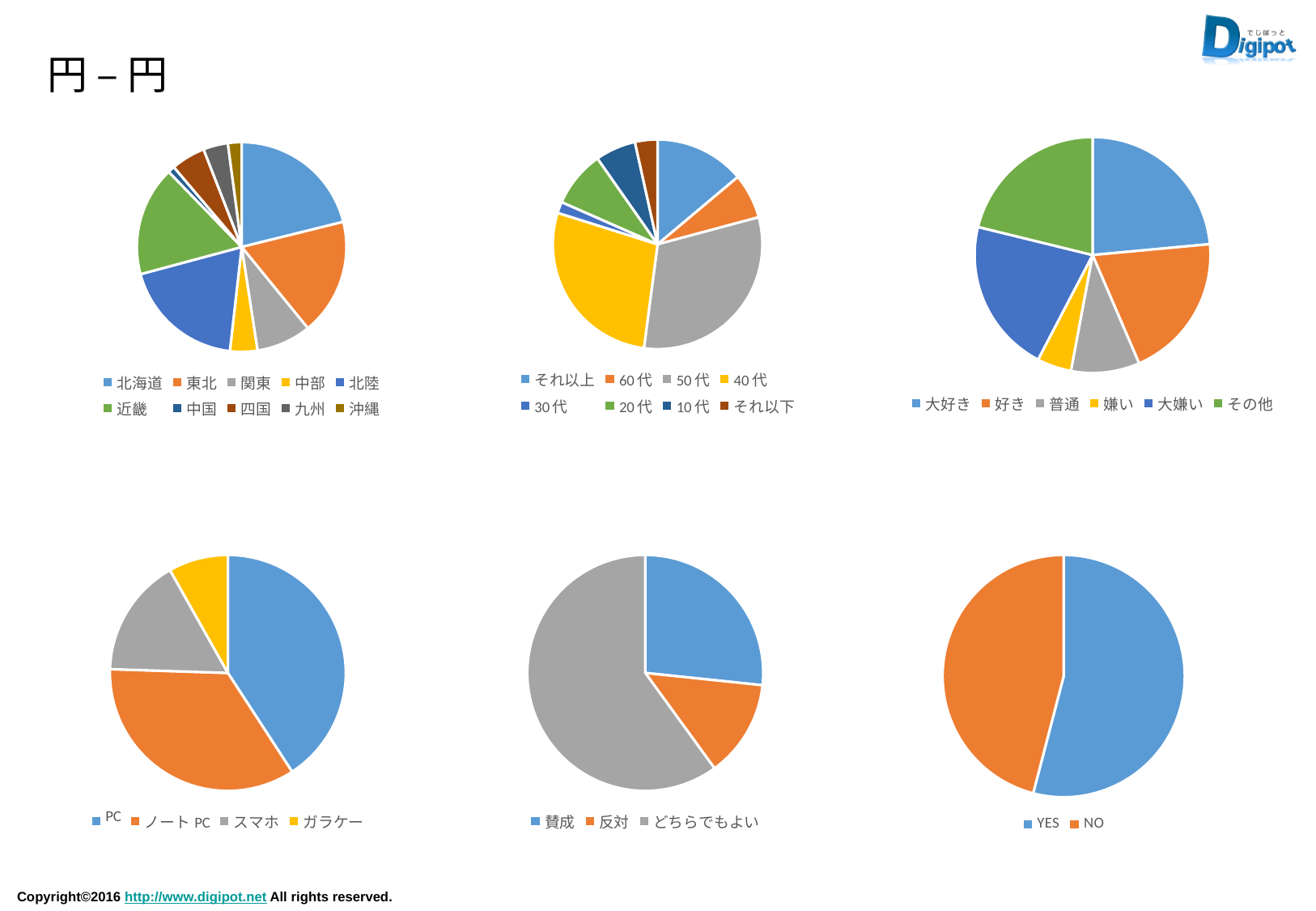

円 – 円

### Chart

| Category |  |
|---|---|
| 大好き | 1000.0 |
| 好き | 850.0 |
| 普通 | 400.0 |
| 嫌い | 200.0 |
| 大嫌い | 900.0 |
| その他 | 900.0 |

### Chart

| Category |  |
|---|---|
| それ以上 | 400.0 |
| 60代 | 200.0 |
| 50代 | 900.0 |
| 40代 | 800.0 |
| 30代 | 50.0 |
| 20代 | 250.0 |
| 10代 | 180.0 |
| それ以下 | 100.0 |

### Chart

| Category |  |
|---|---|
| 北海道 | 1000.0 |
| 東北 | 850.0 |
| 関東 | 400.0 |
| 中部 | 200.0 |
| 北陸 | 900.0 |
| 近畿 | 800.0 |
| 中国 | 50.0 |
| 四国 | 250.0 |
| 九州 | 180.0 |
| 沖縄 | 100.0 |

### Chart

| Category |  |
|---|---|
| PC | 1000.0 |
| ノートPC | 850.0 |
| スマホ | 400.0 |
| ガラケー | 200.0 |

### Chart

| Category |  |
|---|---|
| 賛成 | 400.0 |
| 反対 | 200.0 |
| どちらでもよい | 900.0 |

### Chart

| Category |  |
|---|---|
| YES | 1000.0 |
| NO | 850.0 |